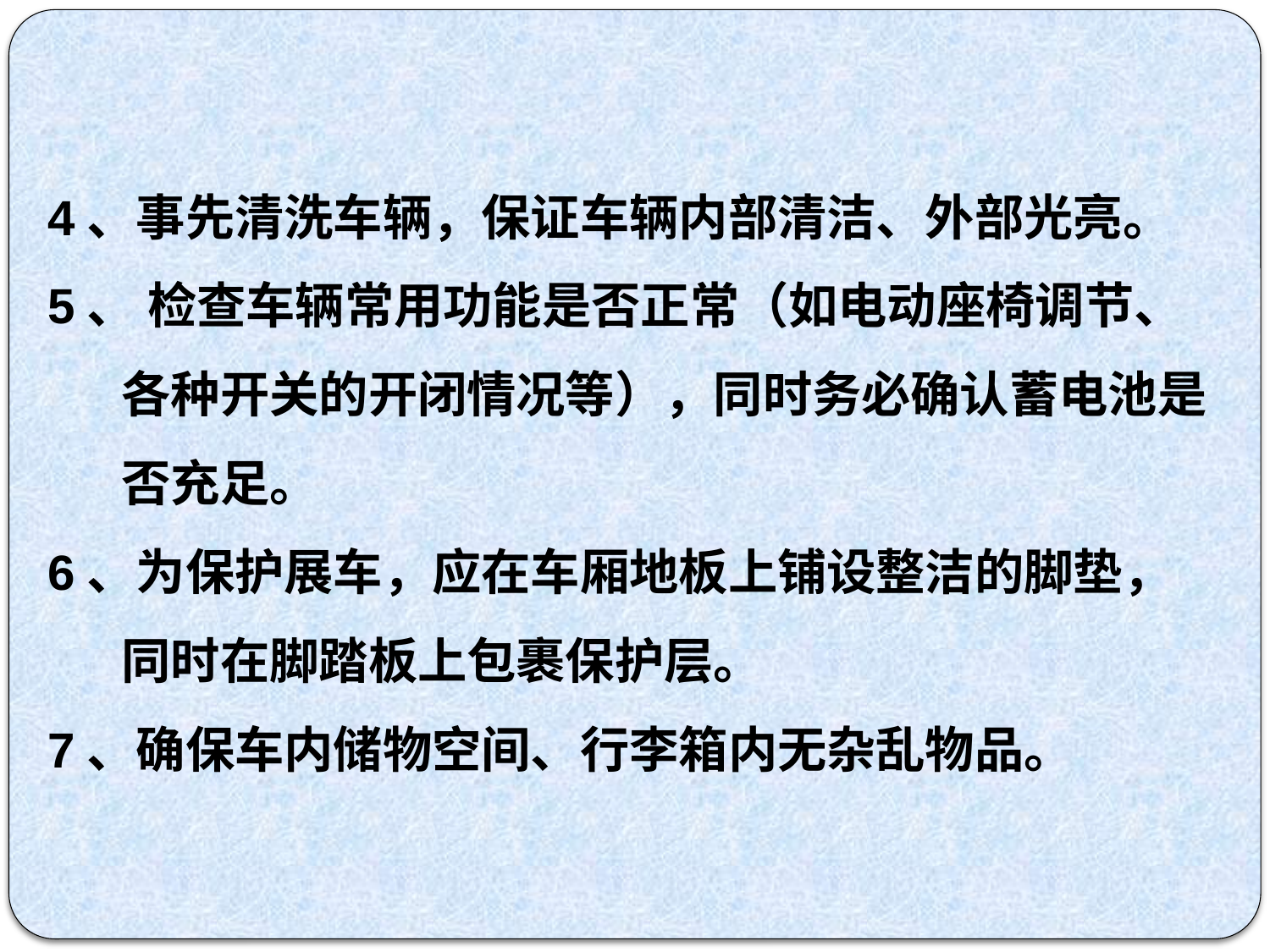

4、事先清洗车辆，保证车辆内部清洁、外部光亮。
5、 检查车辆常用功能是否正常（如电动座椅调节、各种开关的开闭情况等），同时务必确认蓄电池是否充足。
6、为保护展车，应在车厢地板上铺设整洁的脚垫，同时在脚踏板上包裹保护层。
7、确保车内储物空间、行李箱内无杂乱物品。